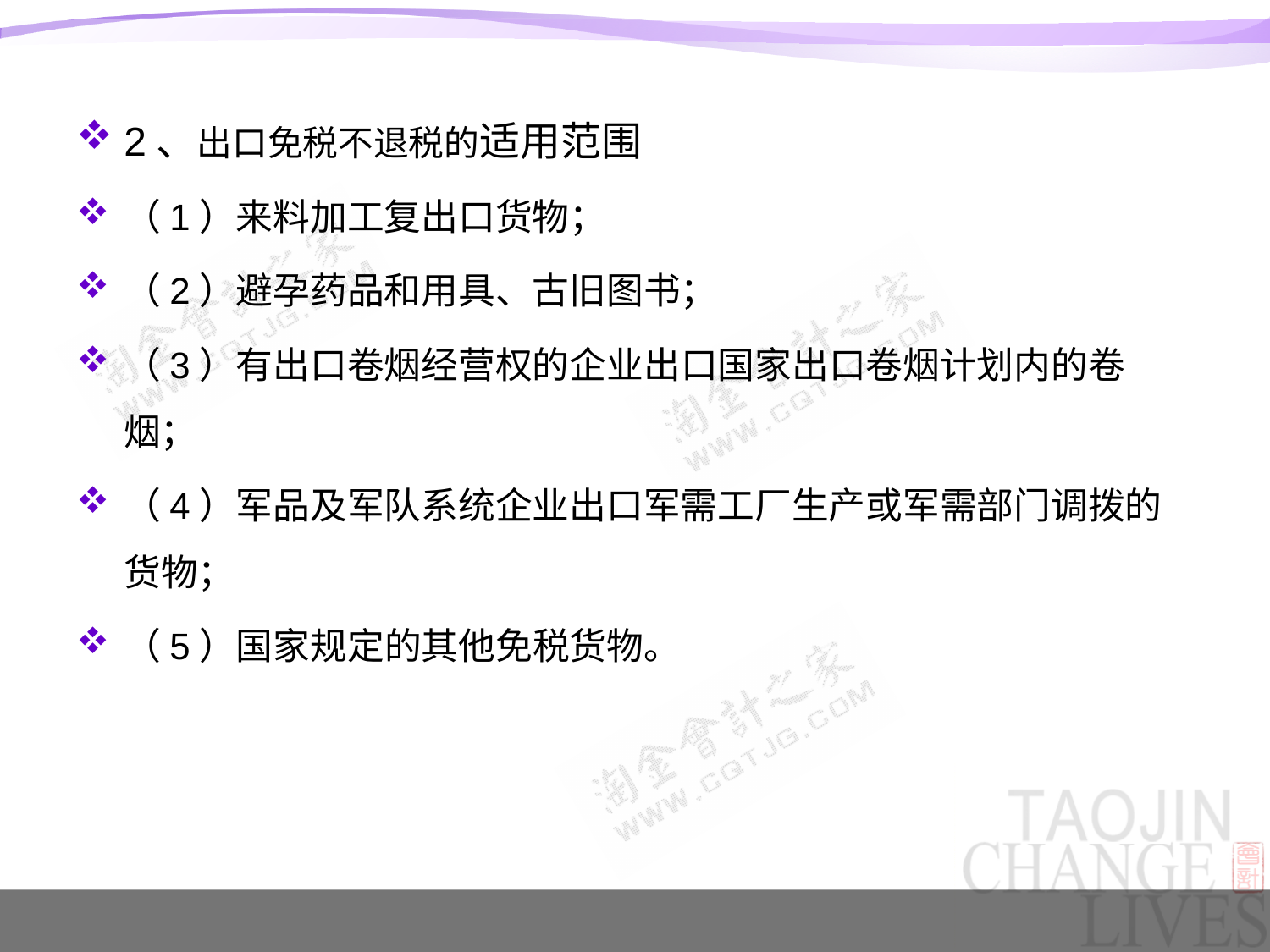

2、出口免税不退税的适用范围
（1）来料加工复出口货物；
（2）避孕药品和用具、古旧图书；
（3）有出口卷烟经营权的企业出口国家出口卷烟计划内的卷烟；
（4）军品及军队系统企业出口军需工厂生产或军需部门调拨的货物；
（5）国家规定的其他免税货物。